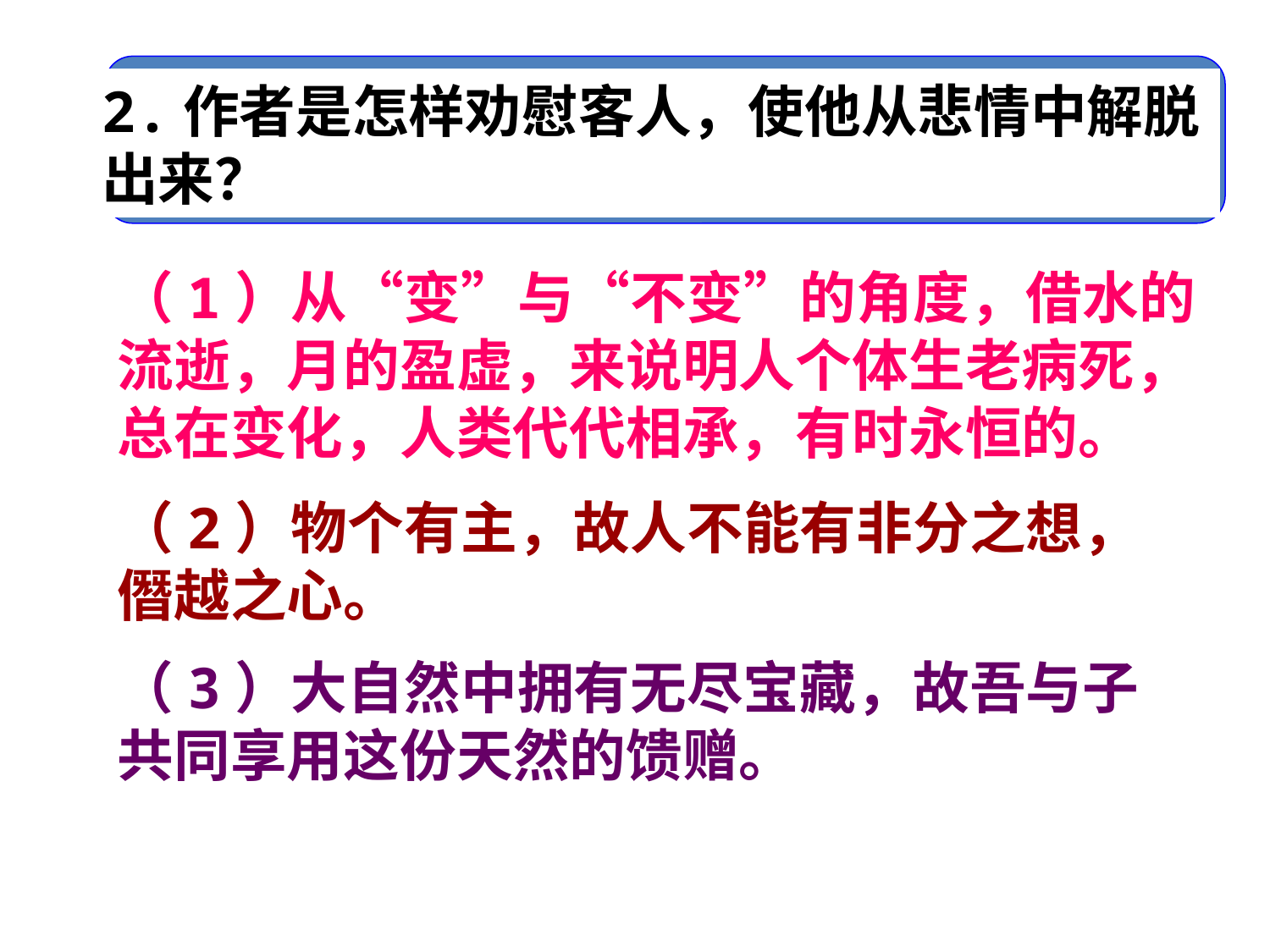

2.作者是怎样劝慰客人，使他从悲情中解脱出来？
（1）从“变”与“不变”的角度，借水的流逝，月的盈虚，来说明人个体生老病死，总在变化，人类代代相承，有时永恒的。
（2）物个有主，故人不能有非分之想，僭越之心。
（3）大自然中拥有无尽宝藏，故吾与子共同享用这份天然的馈赠。